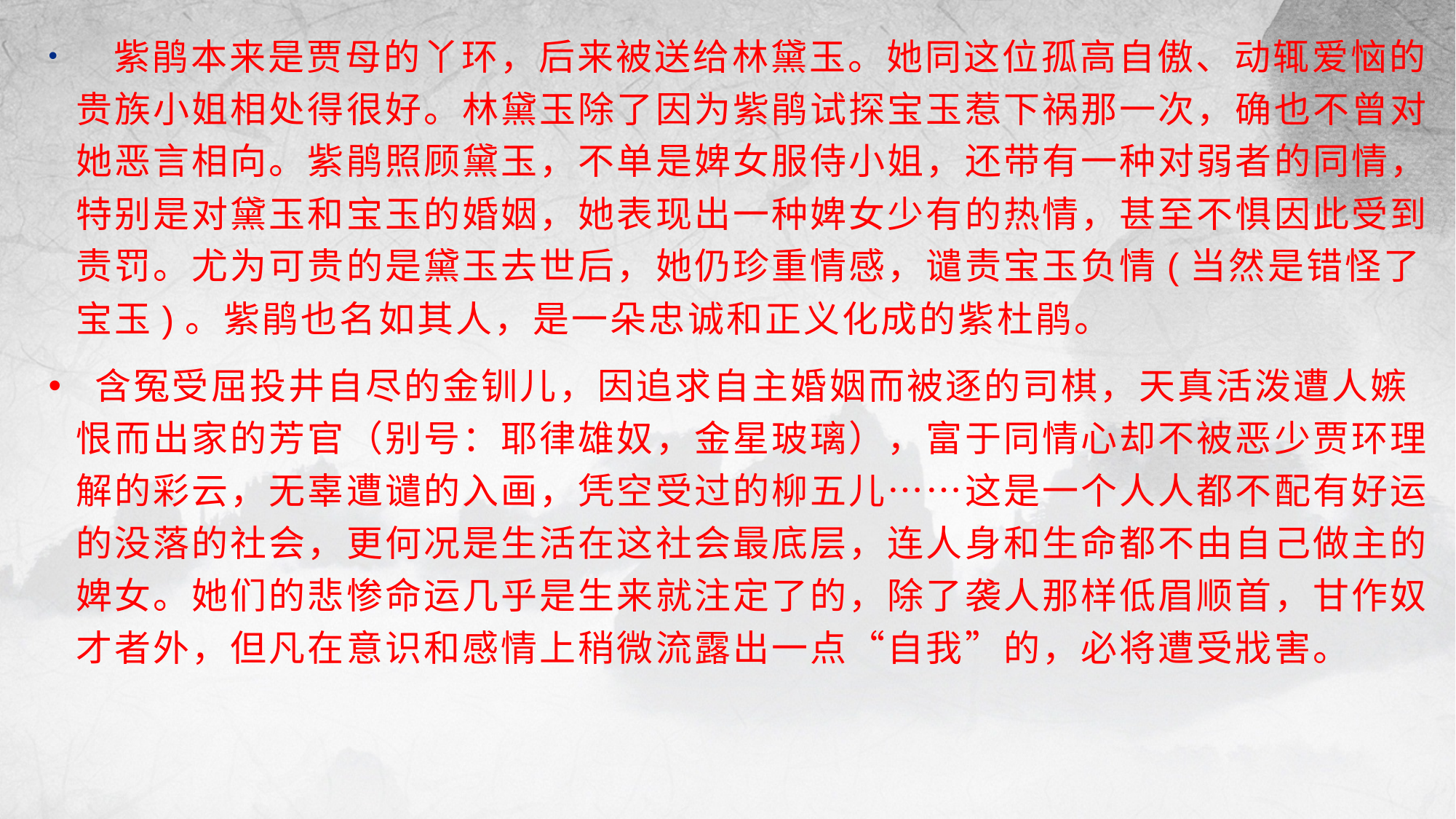

紫鹃本来是贾母的丫环，后来被送给林黛玉。她同这位孤高自傲、动辄爱恼的贵族小姐相处得很好。林黛玉除了因为紫鹃试探宝玉惹下祸那一次，确也不曾对她恶言相向。紫鹃照顾黛玉，不单是婢女服侍小姐，还带有一种对弱者的同情，特别是对黛玉和宝玉的婚姻，她表现出一种婢女少有的热情，甚至不惧因此受到责罚。尤为可贵的是黛玉去世后，她仍珍重情感，谴责宝玉负情(当然是错怪了宝玉)。紫鹃也名如其人，是一朵忠诚和正义化成的紫杜鹃。
 含冤受屈投井自尽的金钏儿，因追求自主婚姻而被逐的司棋，天真活泼遭人嫉恨而出家的芳官（别号：耶律雄奴，金星玻璃），富于同情心却不被恶少贾环理解的彩云，无辜遭谴的入画，凭空受过的柳五儿……这是一个人人都不配有好运的没落的社会，更何况是生活在这社会最底层，连人身和生命都不由自己做主的婢女。她们的悲惨命运几乎是生来就注定了的，除了袭人那样低眉顺首，甘作奴才者外，但凡在意识和感情上稍微流露出一点“自我”的，必将遭受戕害。